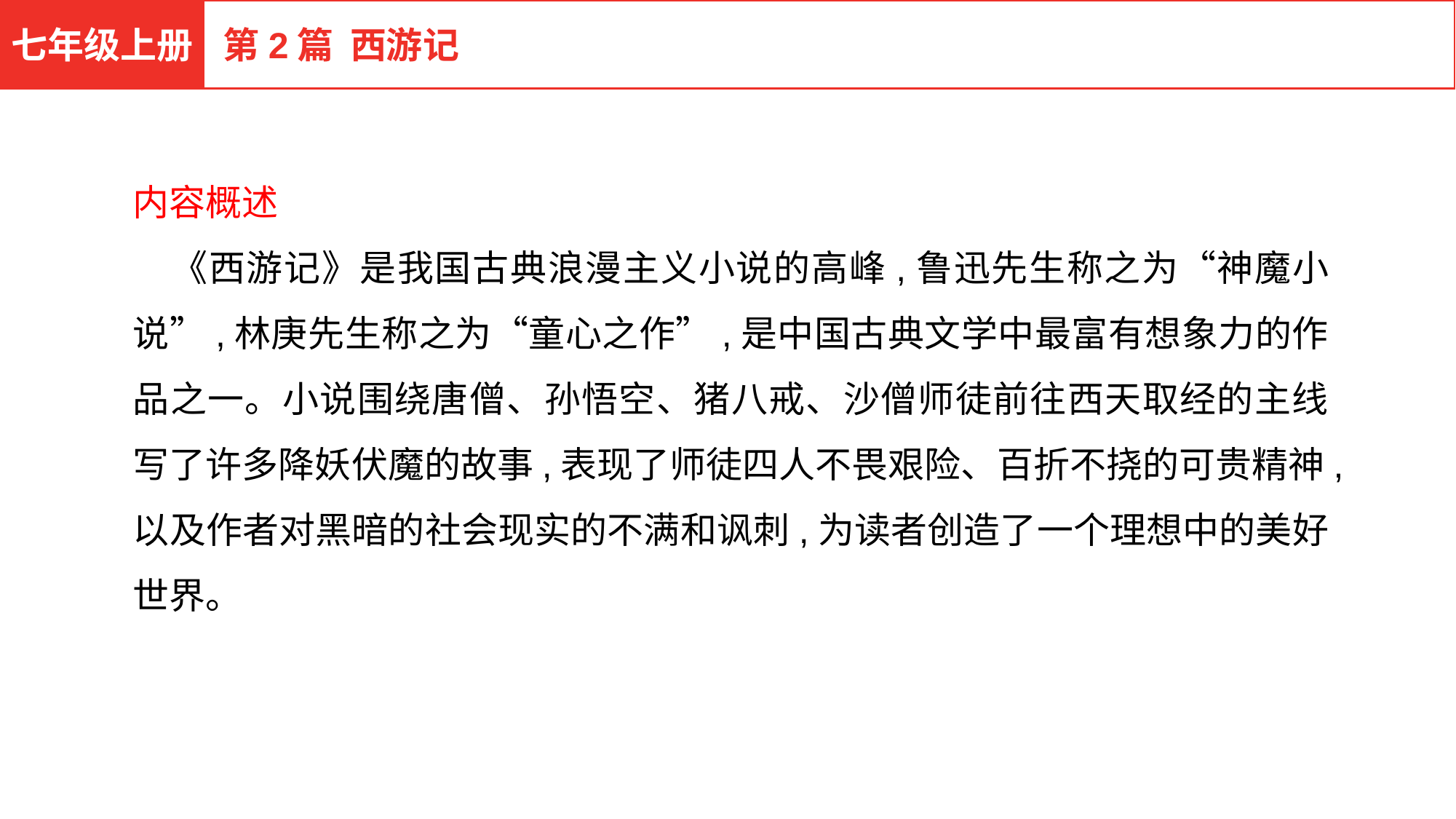

七年级上册
第2篇  西游记
内容概述
   《西游记》是我国古典浪漫主义小说的高峰,鲁迅先生称之为“神魔小说”,林庚先生称之为“童心之作”,是中国古典文学中最富有想象力的作品之一。小说围绕唐僧、孙悟空、猪八戒、沙僧师徒前往西天取经的主线写了许多降妖伏魔的故事,表现了师徒四人不畏艰险、百折不挠的可贵精神,以及作者对黑暗的社会现实的不满和讽刺,为读者创造了一个理想中的美好世界。